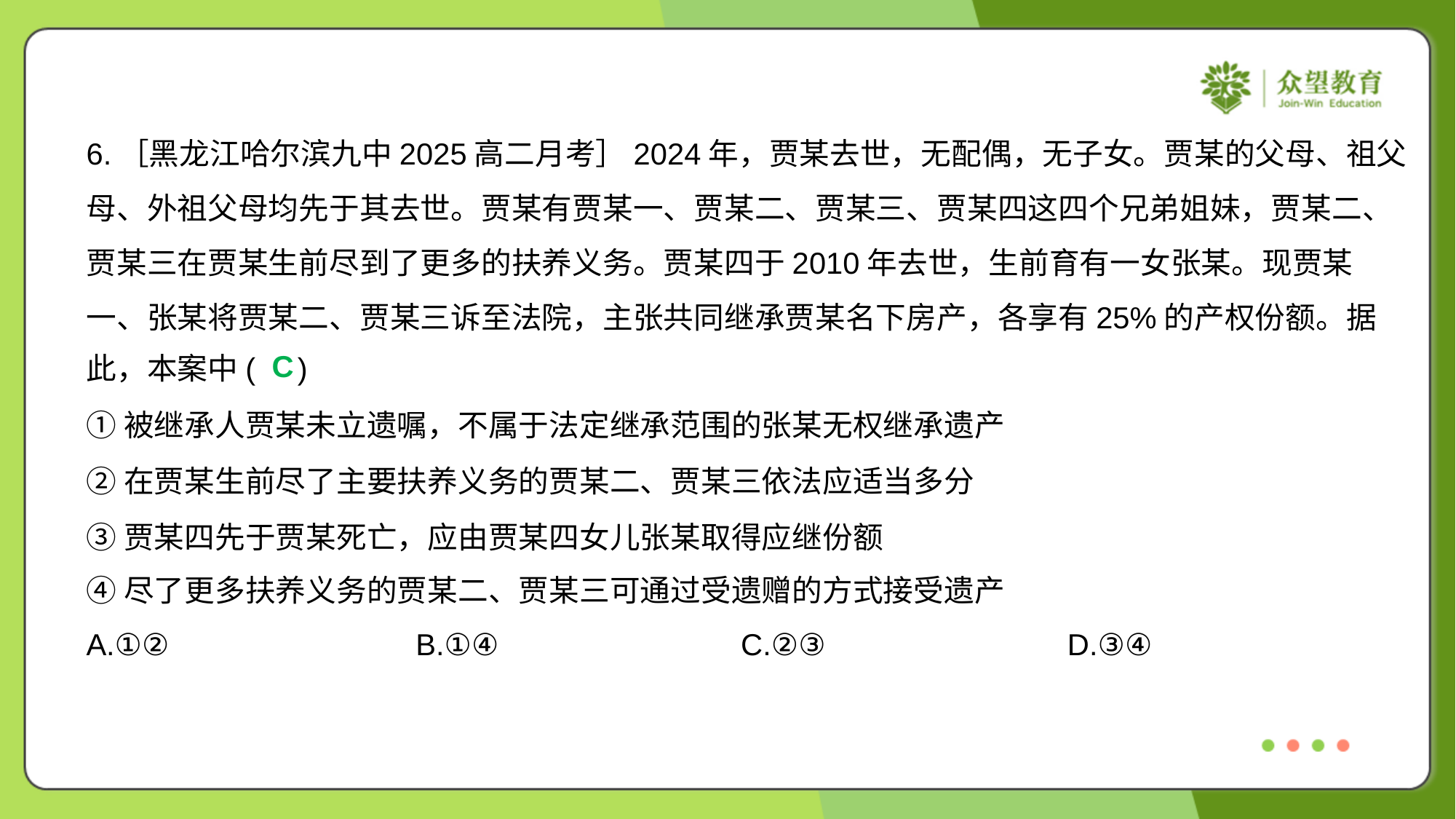

6.［黑龙江哈尔滨九中2025高二月考］2024年，贾某去世，无配偶，无子女。贾某的父母、祖父
母、外祖父母均先于其去世。贾某有贾某一、贾某二、贾某三、贾某四这四个兄弟姐妹，贾某二、
贾某三在贾某生前尽到了更多的扶养义务。贾某四于2010年去世，生前育有一女张某。现贾某
一、张某将贾某二、贾某三诉至法院，主张共同继承贾某名下房产，各享有25%的产权份额。据
此，本案中(     )
C
①被继承人贾某未立遗嘱，不属于法定继承范围的张某无权继承遗产
②在贾某生前尽了主要扶养义务的贾某二、贾某三依法应适当多分
③贾某四先于贾某死亡，应由贾某四女儿张某取得应继份额
④尽了更多扶养义务的贾某二、贾某三可通过受遗赠的方式接受遗产
A.①②	B.①④	C.②③	D.③④